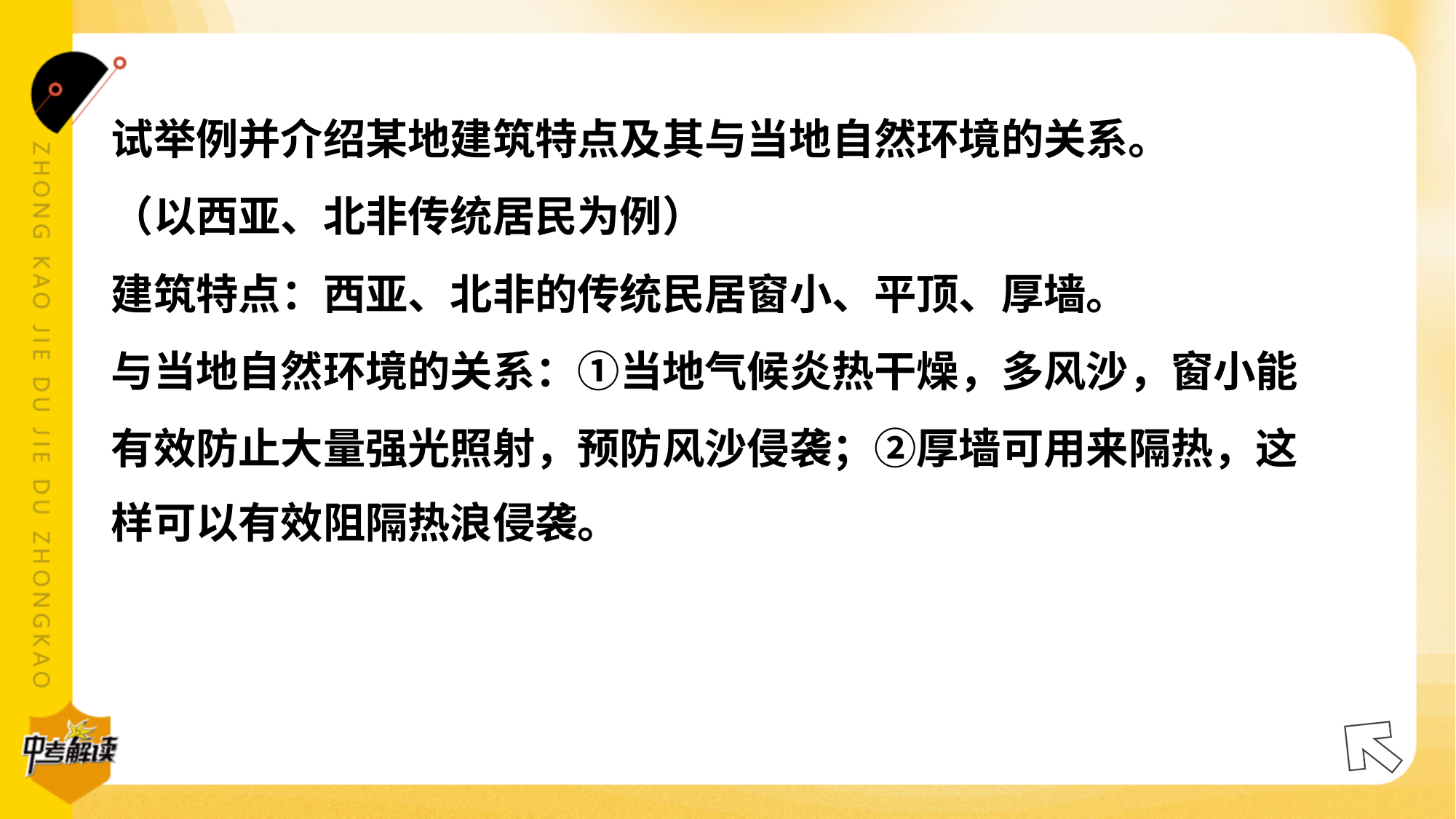

试举例并介绍某地建筑特点及其与当地自然环境的关系。
（以西亚、北非传统居民为例）
建筑特点：西亚、北非的传统民居窗小、平顶、厚墙。
与当地自然环境的关系：①当地气候炎热干燥，多风沙，窗小能
有效防止大量强光照射，预防风沙侵袭；②厚墙可用来隔热，这
样可以有效阻隔热浪侵袭。